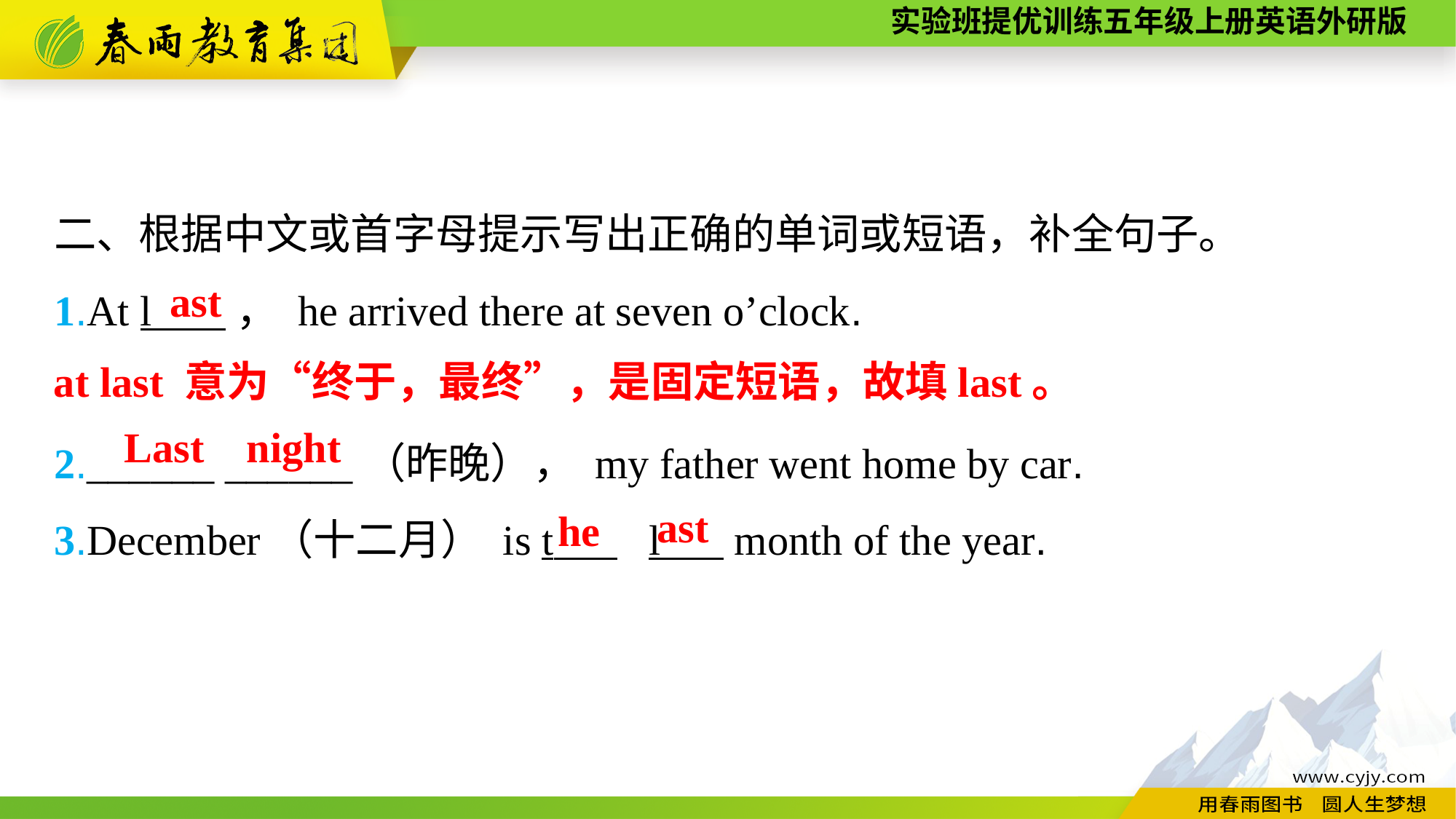

二、根据中文或首字母提示写出正确的单词或短语，补全句子。
1.At l       ， he arrived there at seven o’clock.

2.______ ______（昨晚）， my father went home by car.
3.December（十二月） is t         l       month of the year.
ast
at last 意为“终于，最终”，是固定短语，故填last。
Last    night
ast
he